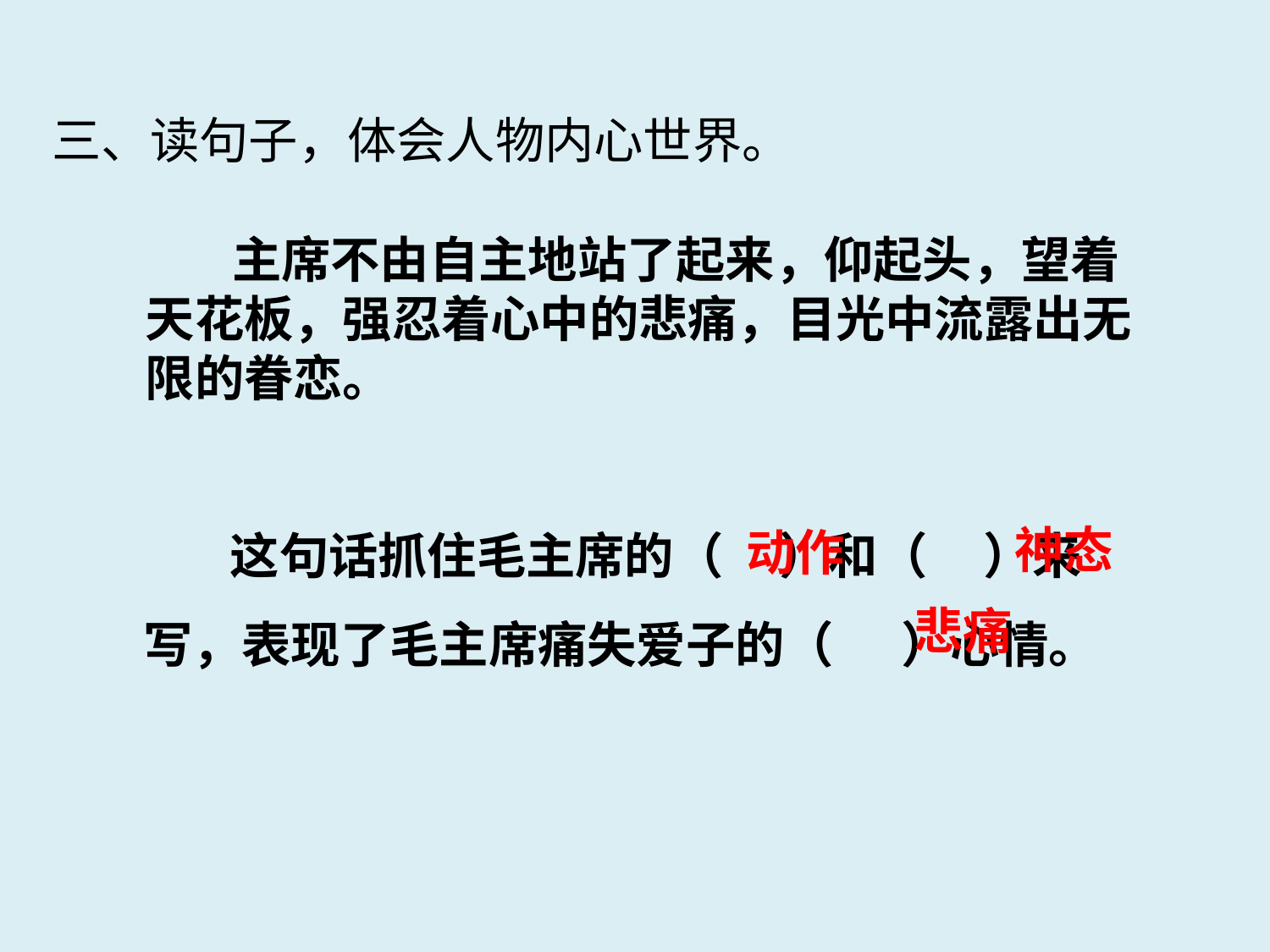

三、读句子，体会人物内心世界。
主席不由自主地站了起来，仰起头，望着天花板，强忍着心中的悲痛，目光中流露出无限的眷恋。
这句话抓住毛主席的（     ）和（     ）来写，表现了毛主席痛失爱子的（      ）心情。
神态
动作
悲痛